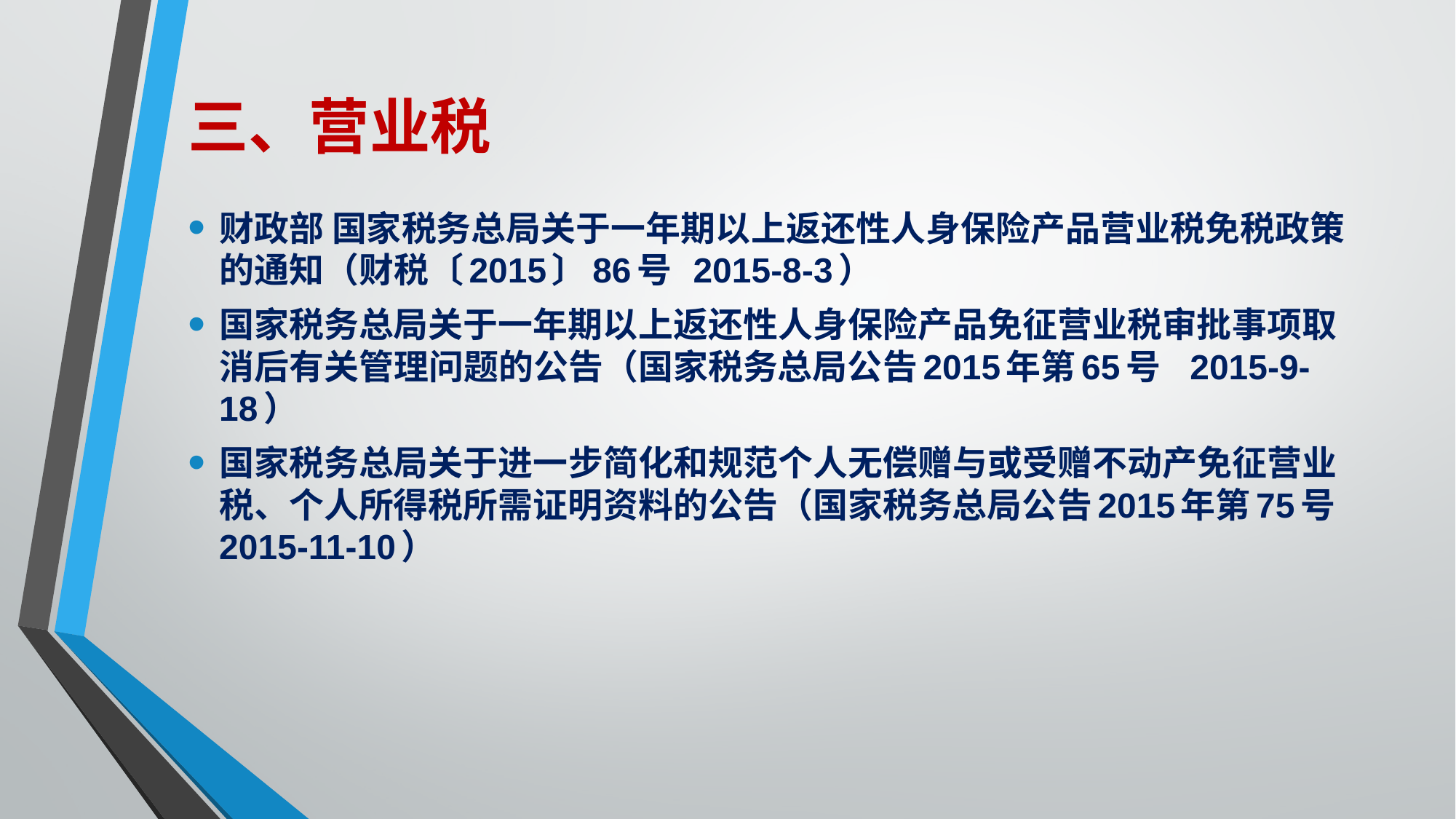

# 三、营业税
财政部 国家税务总局关于一年期以上返还性人身保险产品营业税免税政策的通知（财税〔2015〕86号  2015-8-3）
国家税务总局关于一年期以上返还性人身保险产品免征营业税审批事项取消后有关管理问题的公告（国家税务总局公告2015年第65号   2015-9-18）
国家税务总局关于进一步简化和规范个人无偿赠与或受赠不动产免征营业税、个人所得税所需证明资料的公告（国家税务总局公告2015年第75号   2015-11-10）